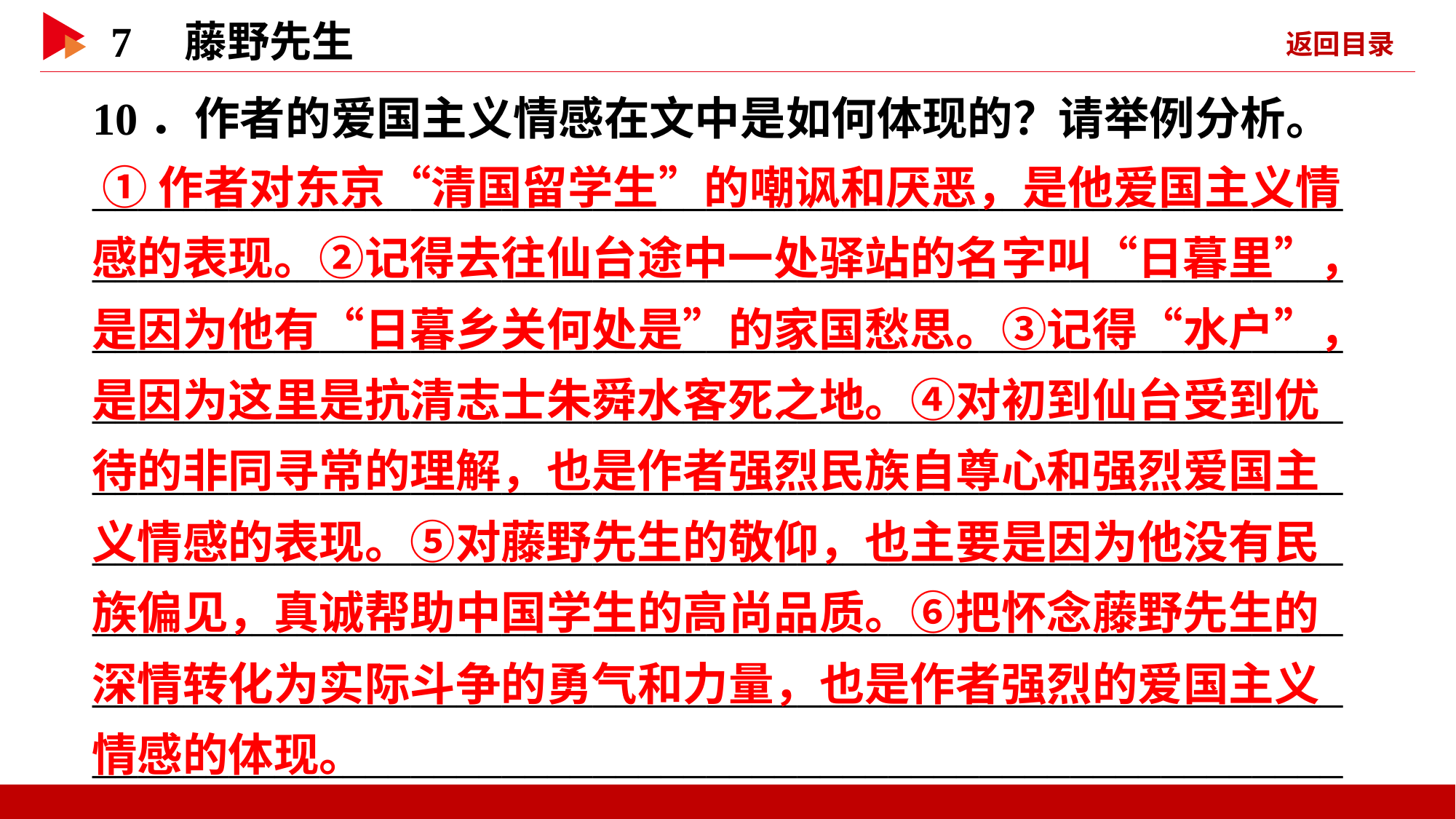

10．作者的爱国主义情感在文中是如何体现的？请举例分析。
_______________________________________________________________________________________________________________________________________________________________________________________________________________________________________________________________________________________________________________________________________________________________________________________________________________________________________________________________________________________________________________
 ①作者对东京“清国留学生”的嘲讽和厌恶，是他爱国主义情感的表现。②记得去往仙台途中一处驿站的名字叫“日暮里”，是因为他有“日暮乡关何处是”的家国愁思。③记得“水户”，是因为这里是抗清志士朱舜水客死之地。④对初到仙台受到优待的非同寻常的理解，也是作者强烈民族自尊心和强烈爱国主义情感的表现。⑤对藤野先生的敬仰，也主要是因为他没有民族偏见，真诚帮助中国学生的高尚品质。⑥把怀念藤野先生的深情转化为实际斗争的勇气和力量，也是作者强烈的爱国主义情感的体现。